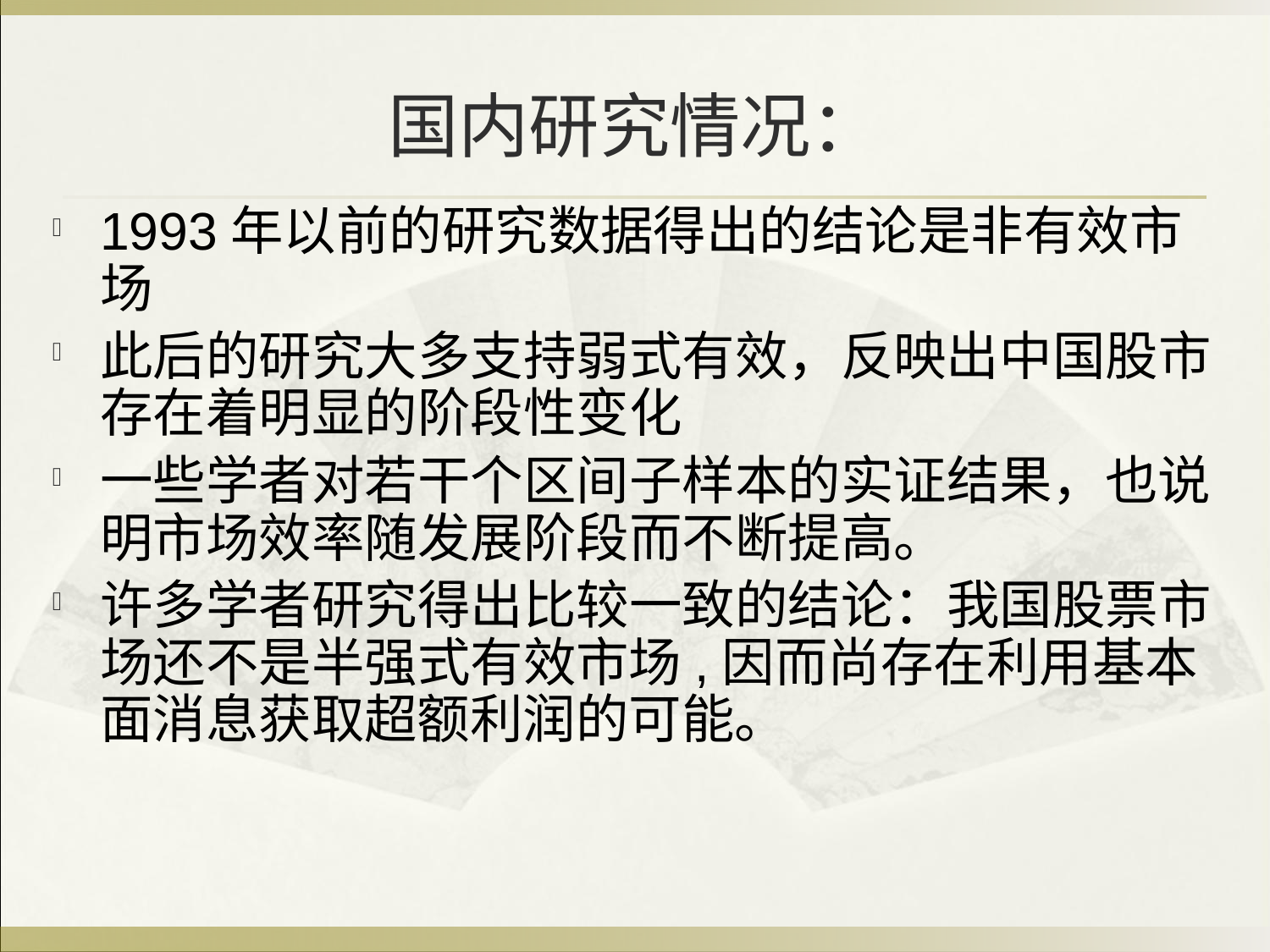

# 国内研究情况：
1993年以前的研究数据得出的结论是非有效市场
此后的研究大多支持弱式有效，反映出中国股市存在着明显的阶段性变化
一些学者对若干个区间子样本的实证结果，也说明市场效率随发展阶段而不断提高。
许多学者研究得出比较一致的结论：我国股票市场还不是半强式有效市场,因而尚存在利用基本面消息获取超额利润的可能。